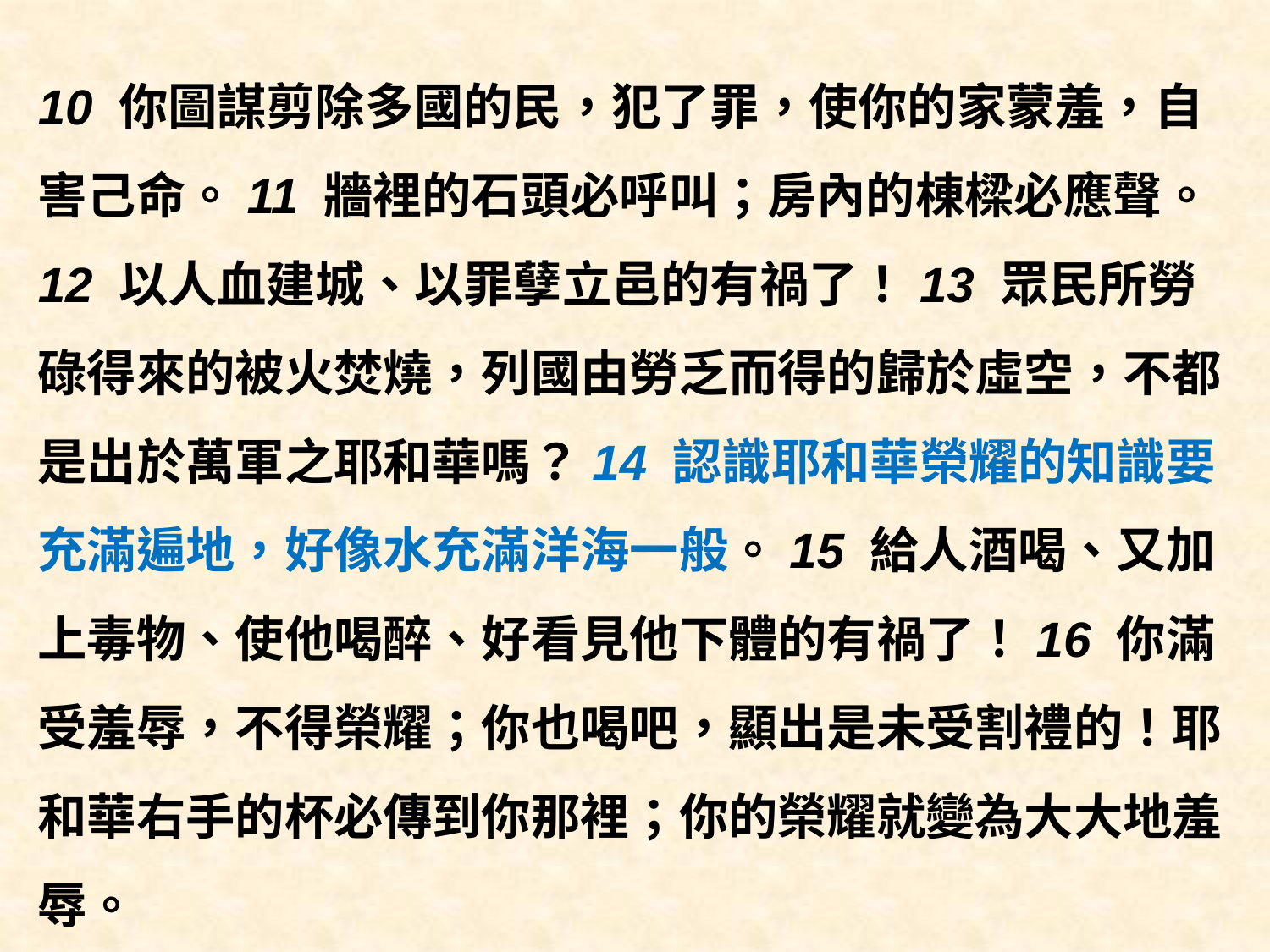

10 你圖謀剪除多國的民，犯了罪，使你的家蒙羞，自害己命。11 牆裡的石頭必呼叫；房內的棟樑必應聲。12 以人血建城、以罪孽立邑的有禍了！13 眾民所勞碌得來的被火焚燒，列國由勞乏而得的歸於虛空，不都是出於萬軍之耶和華嗎？14 認識耶和華榮耀的知識要充滿遍地，好像水充滿洋海一般。15 給人酒喝、又加上毒物、使他喝醉、好看見他下體的有禍了！16 你滿受羞辱，不得榮耀；你也喝吧，顯出是未受割禮的！耶和華右手的杯必傳到你那裡；你的榮耀就變為大大地羞辱。